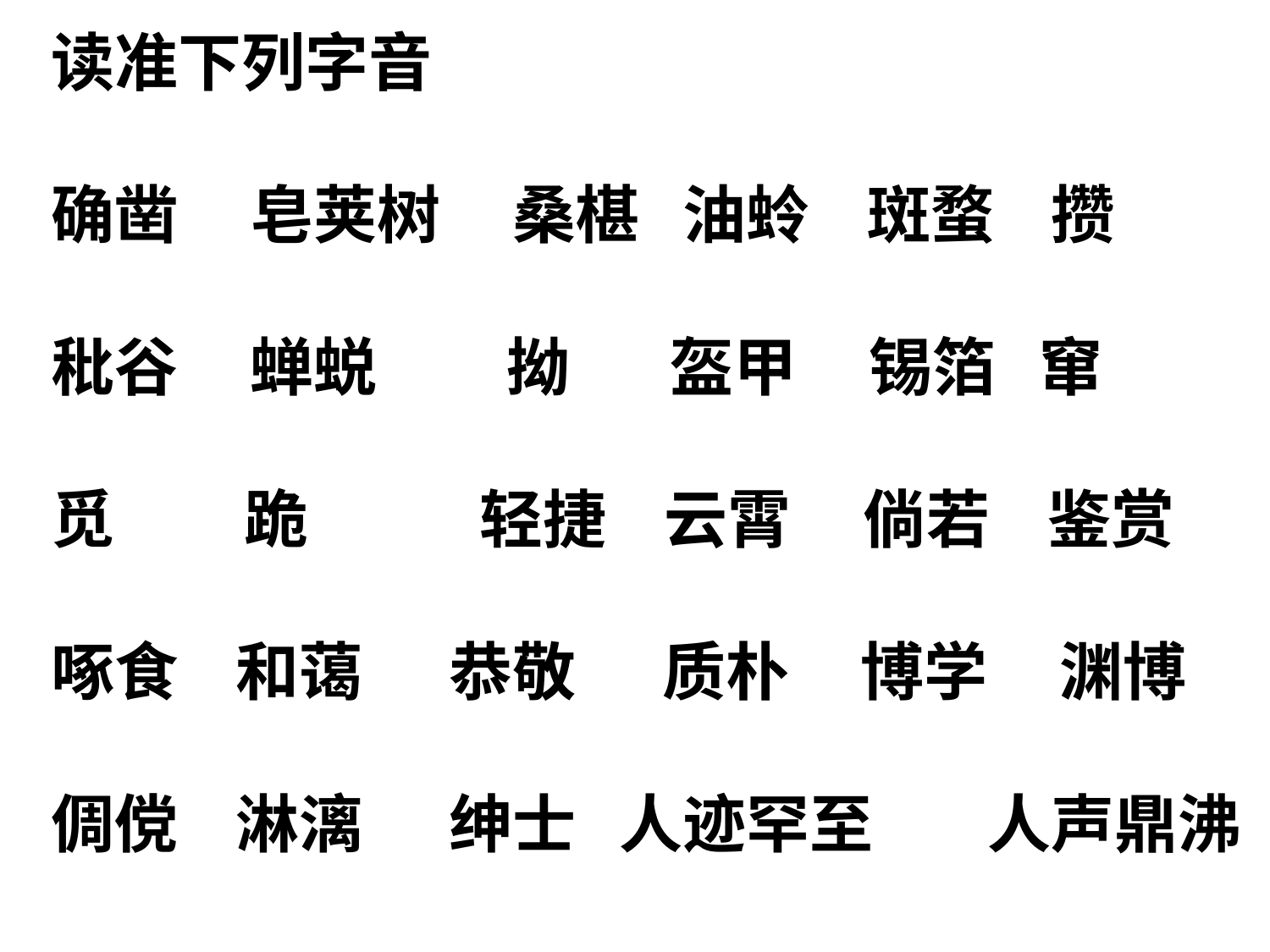

读准下列字音

确凿     皂荚树     桑椹   油蛉    斑蝥    攒

秕谷     蝉蜕         拗       盔甲     锡箔   窜

觅         跪            轻捷    云霄     倘若    鉴赏

啄食    和蔼      恭敬      质朴     博学     渊博

倜傥    淋漓      绅士   人迹罕至        人声鼎沸